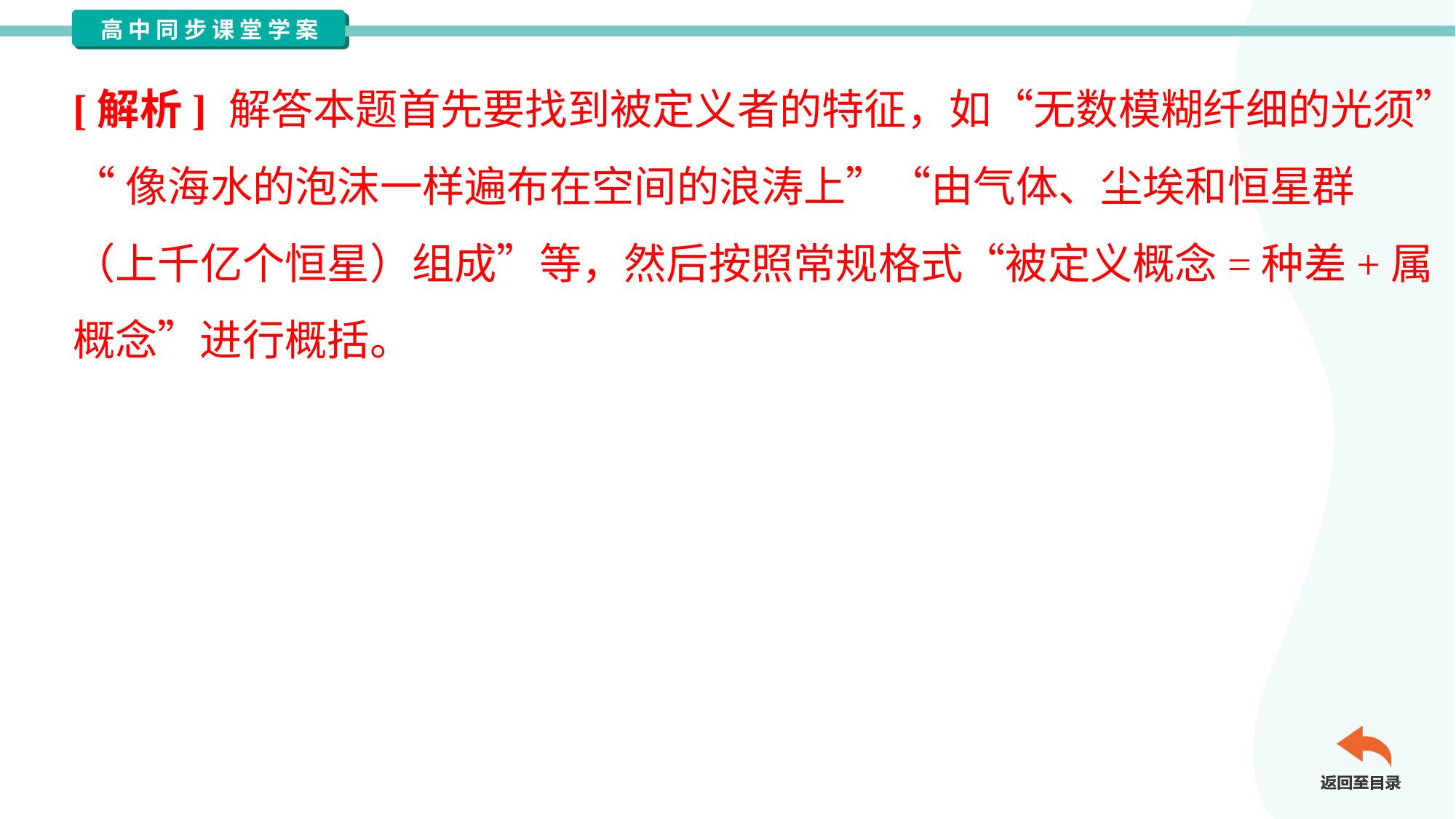

[解析] 解答本题首先要找到被定义者的特征，如“无数模糊纤细的光须”
“像海水的泡沫一样遍布在空间的浪涛上”“由气体、尘埃和恒星群
（上千亿个恒星）组成”等，然后按照常规格式“被定义概念=种差+属
概念”进行概括。